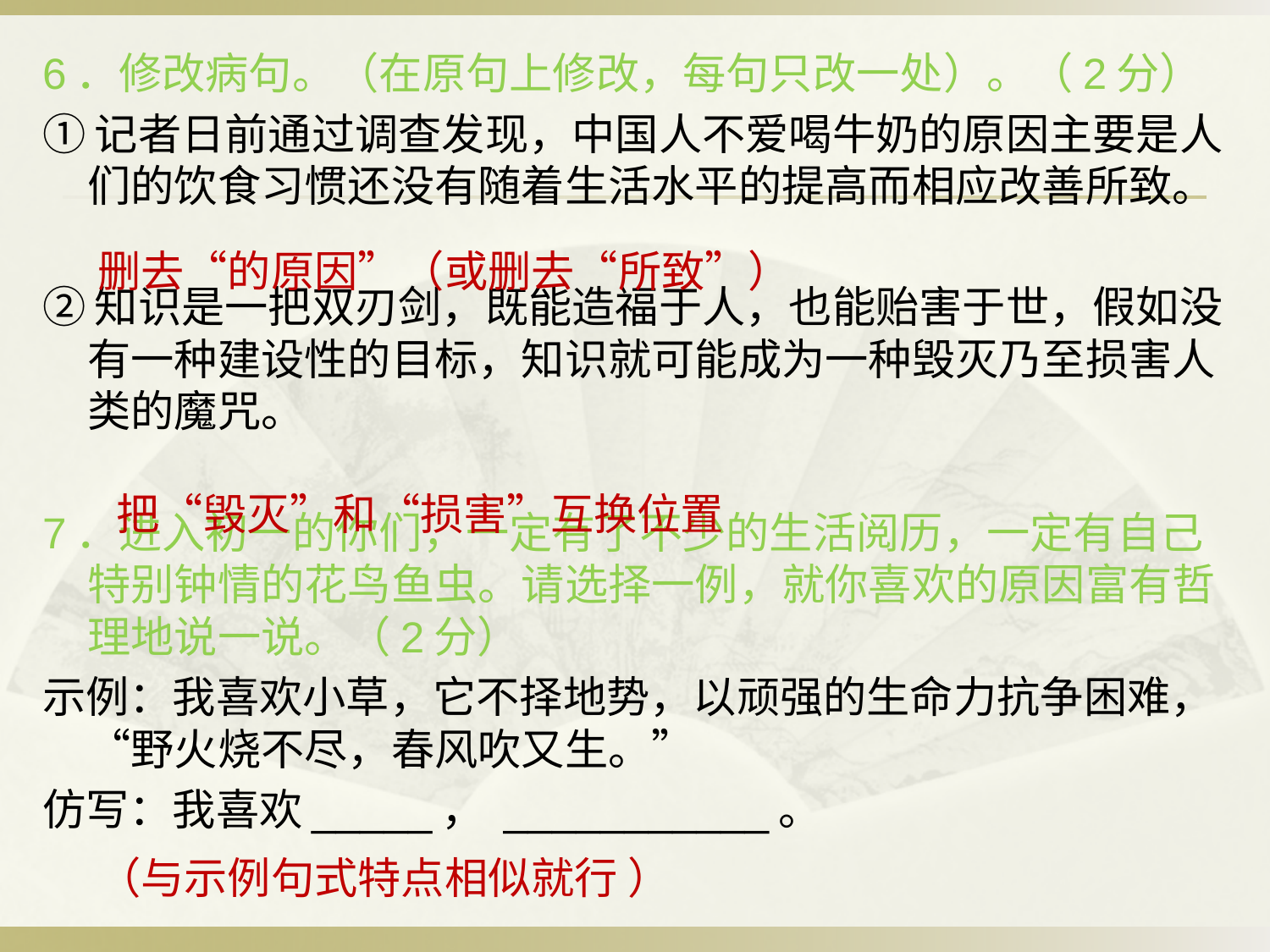

6．修改病句。（在原句上修改，每句只改一处）。（2分）
①记者日前通过调查发现，中国人不爱喝牛奶的原因主要是人们的饮食习惯还没有随着生活水平的提高而相应改善所致。

②知识是一把双刃剑，既能造福于人，也能贻害于世，假如没有一种建设性的目标，知识就可能成为一种毁灭乃至损害人类的魔咒。

7．进入初一的你们，一定有了不少的生活阅历，一定有自己特别钟情的花鸟鱼虫。请选择一例，就你喜欢的原因富有哲理地说一说。（2分）
示例：我喜欢小草，它不择地势，以顽强的生命力抗争困难，“野火烧不尽，春风吹又生。”
仿写：我喜欢_____， ___________。

			删去“的原因”（或删去“所致”）

			 把“毁灭”和“损害”互换位置

					（与示例句式特点相似就行 ）